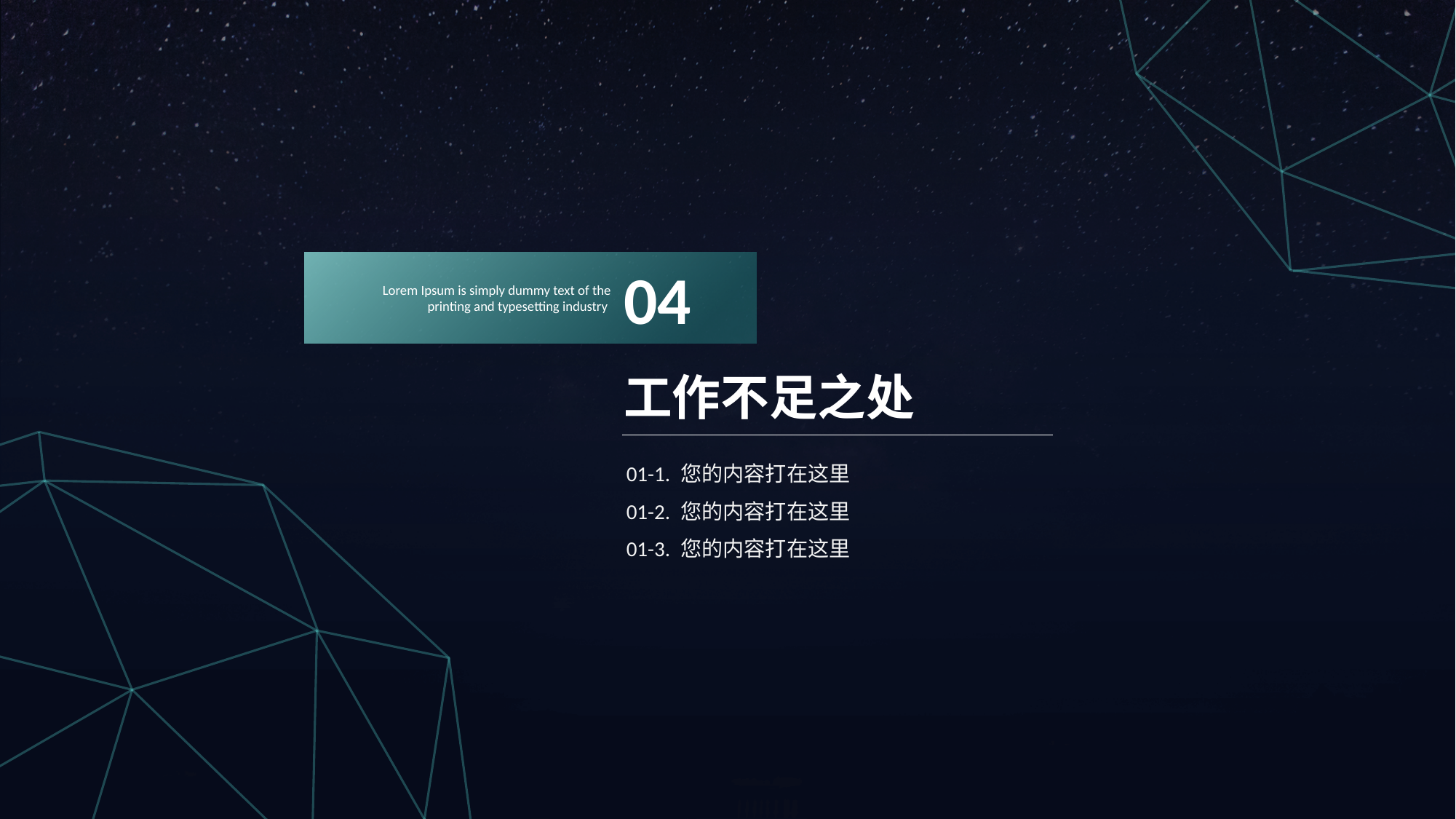

04

Lorem Ipsum is simply dummy text of the printing and typesetting industry
工作不足之处

01-1. 您的内容打在这里
01-2. 您的内容打在这里
01-3. 您的内容打在这里